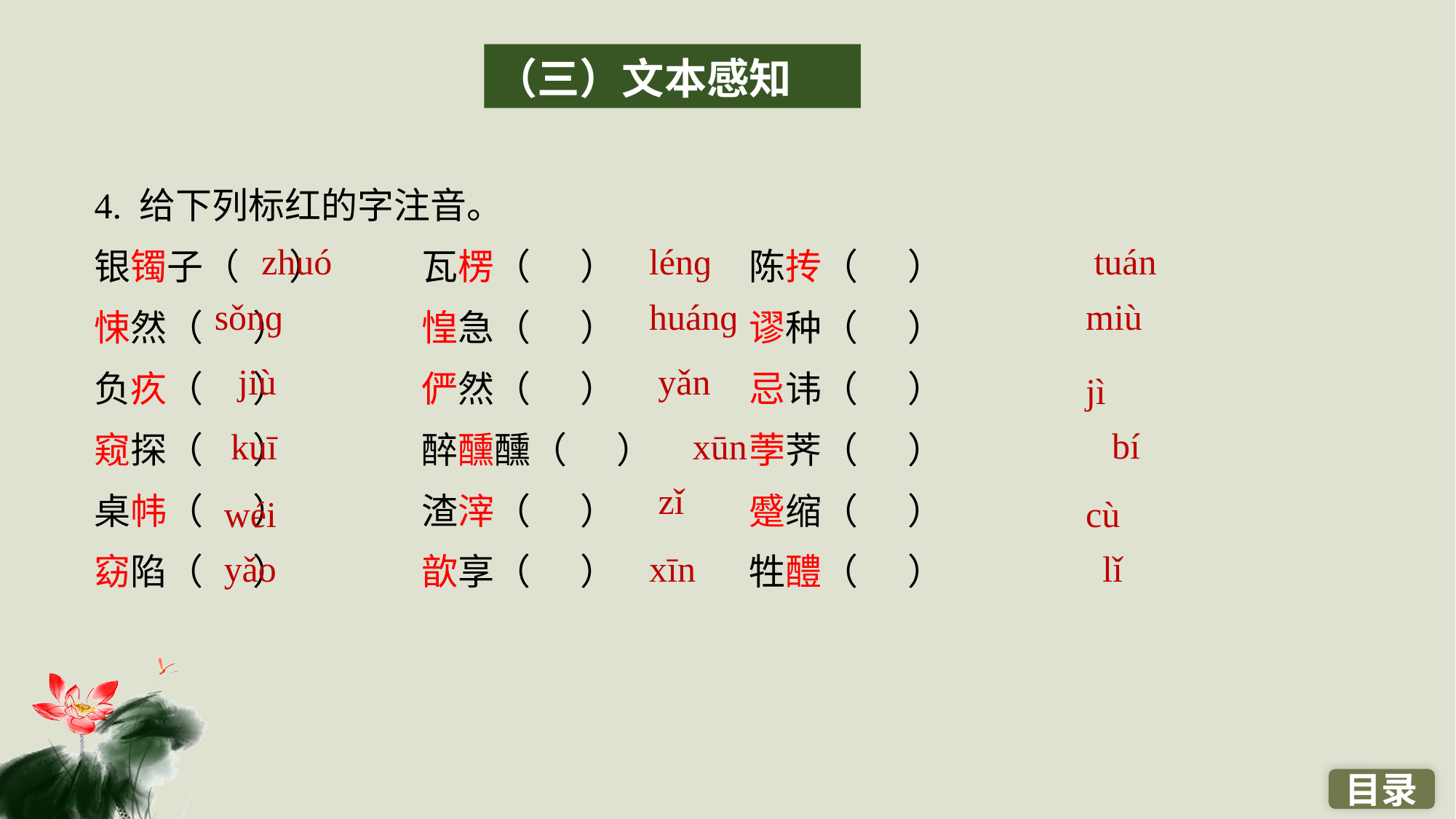

（三）文本感知
4. 给下列标红的字注音。
银镯子（      ）　　	瓦楞（      ）　　	陈抟（      ）
悚然（      ）	  	惶急（      ）　　　	谬种（      ）
负疚（      ）　　　	俨然（      ）		忌讳（      ）
窥探（      ）　　	醉醺醺（      ）　	荸荠（      ）
桌帏（      ）　　	渣滓（      ）　　	蹙缩（      ）
窈陷（      ）		歆享（      ）　　	牲醴（      ）
zhuó
lénɡ
tuán
sǒnɡ
huánɡ
miù
jiù
yǎn
jì
bí
kuī
xūn
zǐ
wéi
cù
yǎo
xīn
lǐ